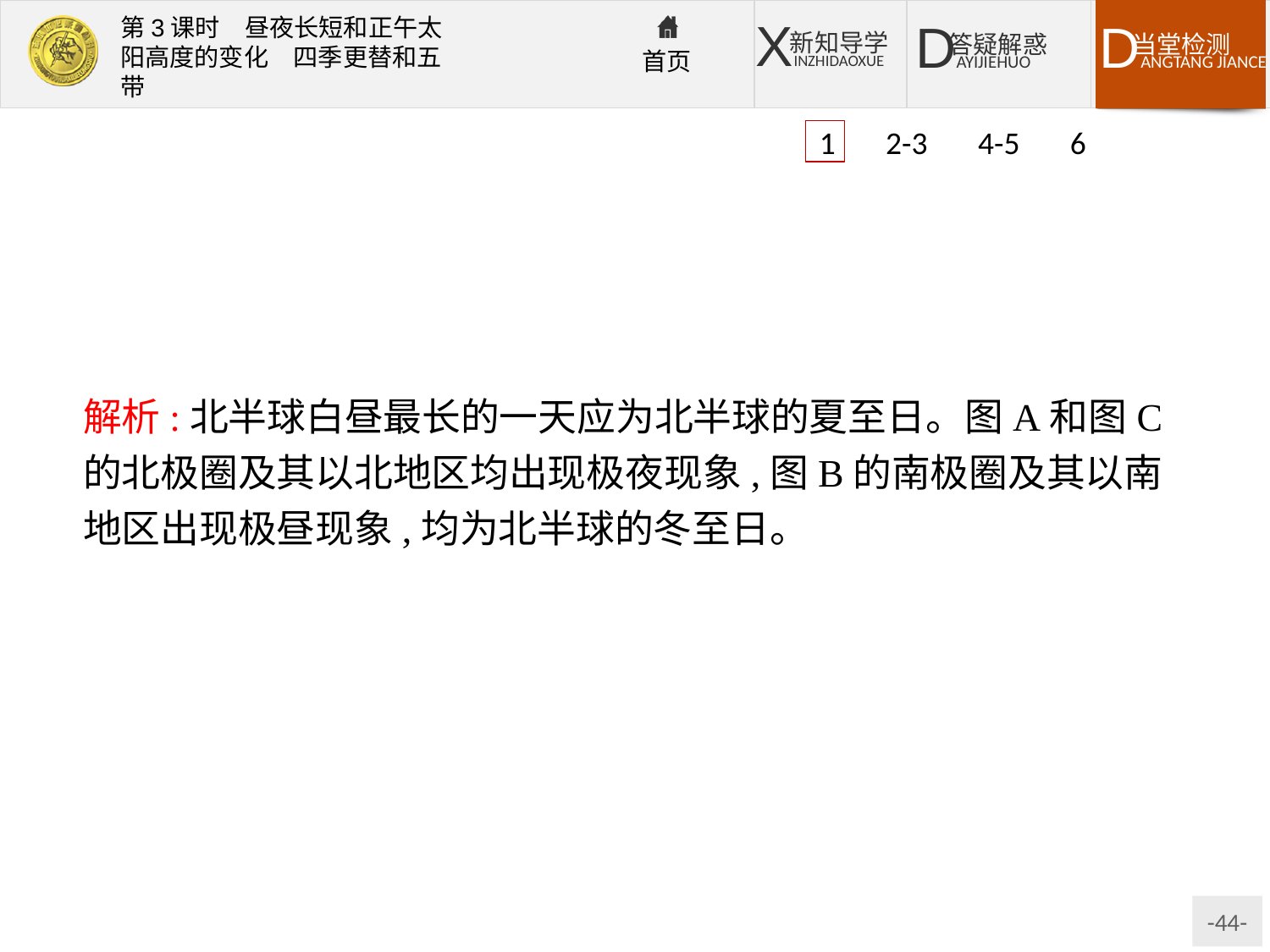

1       2-3       4-5       6

解析:北半球白昼最长的一天应为北半球的夏至日。图A和图C的北极圈及其以北地区均出现极夜现象,图B的南极圈及其以南地区出现极昼现象,均为北半球的冬至日。
答案:D